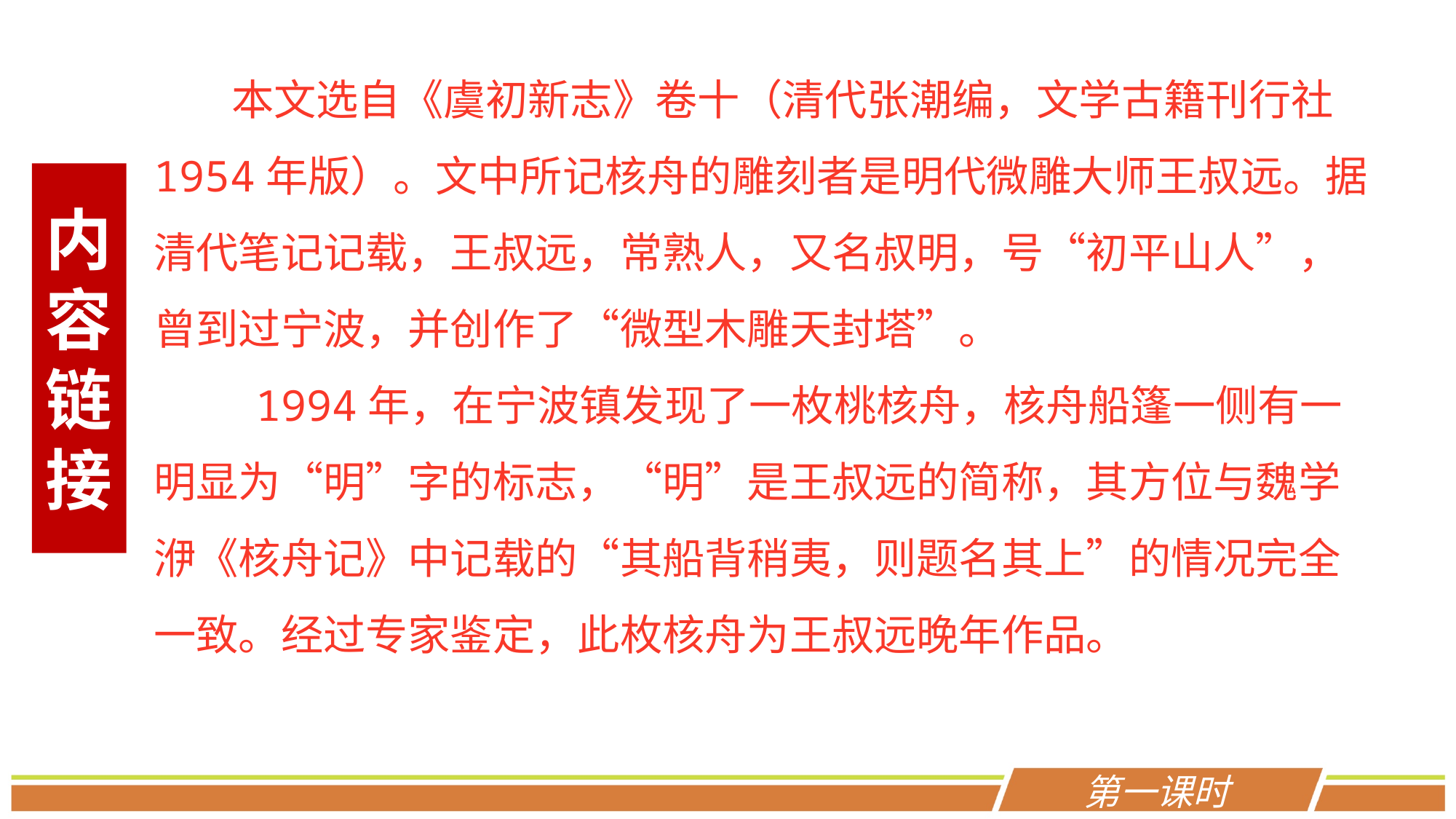

本文选自《虞初新志》卷十（清代张潮编，文学古籍刊行社1954年版）。文中所记核舟的雕刻者是明代微雕大师王叔远。据清代笔记记载，王叔远，常熟人，又名叔明，号“初平山人”，曾到过宁波，并创作了“微型木雕天封塔”。
    1994年，在宁波镇发现了一枚桃核舟，核舟船篷一侧有一明显为“明”字的标志，“明”是王叔远的简称，其方位与魏学洢《核舟记》中记载的“其船背稍夷，则题名其上”的情况完全一致。经过专家鉴定，此枚核舟为王叔远晚年作品。

内容链接
第一课时